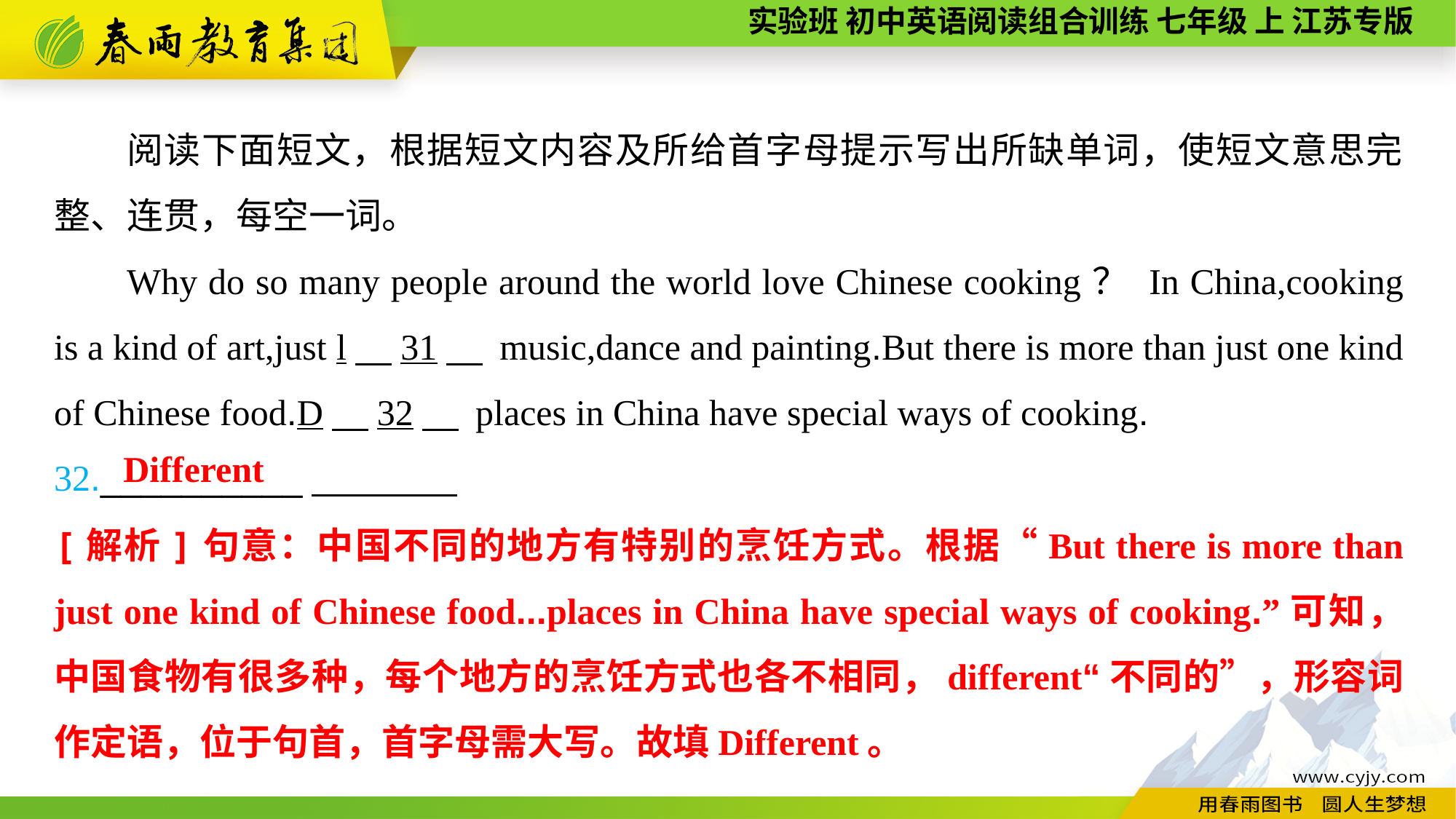

阅读下面短文，根据短文内容及所给首字母提示写出所缺单词，使短文意思完整、连贯，每空一词。
Why do so many people around the world love Chinese cooking？ In China,cooking is a kind of art,just l　31　 music,dance and painting.But there is more than just one kind of Chinese food.D　32　 places in China have special ways of cooking.
32.__________
Different
[解析]句意：中国不同的地方有特别的烹饪方式。根据“But there is more than just one kind of Chinese food...places in China have special ways of cooking.”可知，中国食物有很多种，每个地方的烹饪方式也各不相同，different“不同的”，形容词作定语，位于句首，首字母需大写。故填Different。